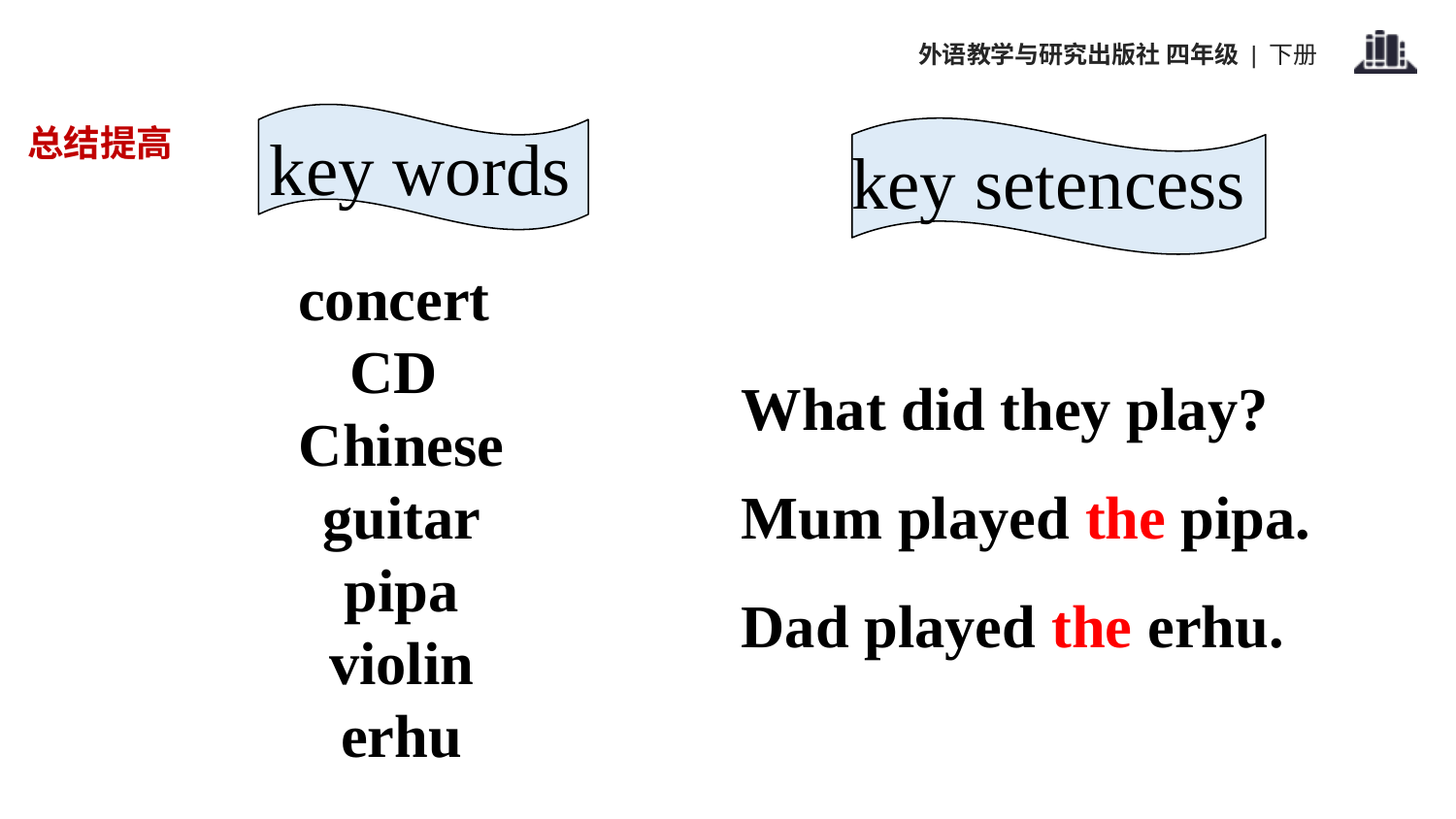

总结提高

key words
key setencess
concert
CD
Chinese
guitar
pipa
violin
erhu
What did they play?
Mum played the pipa.
Dad played the erhu.